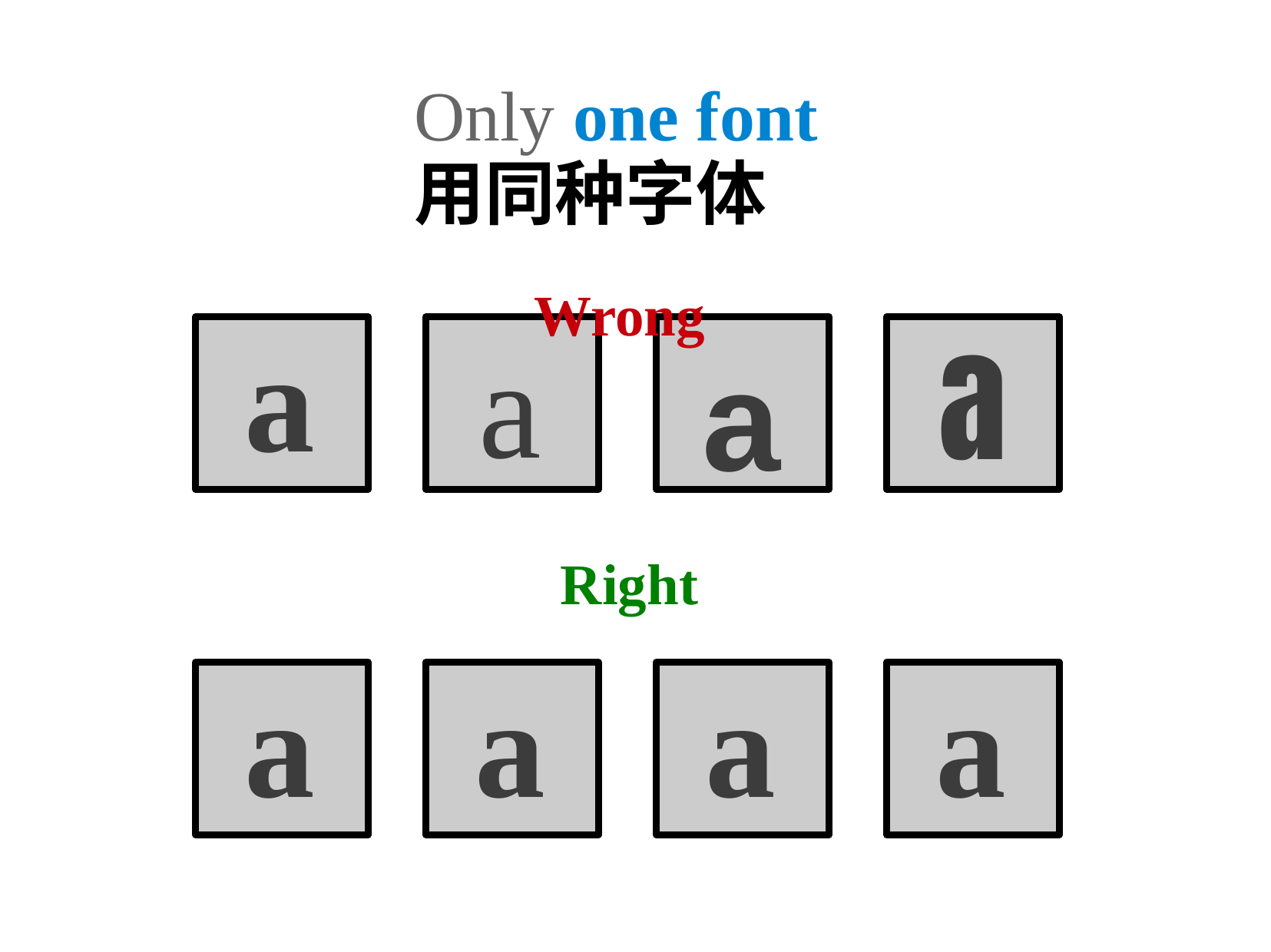

Only one font
用同种字体

	Wrong
a

a
a
a
Right

a
a
a
a